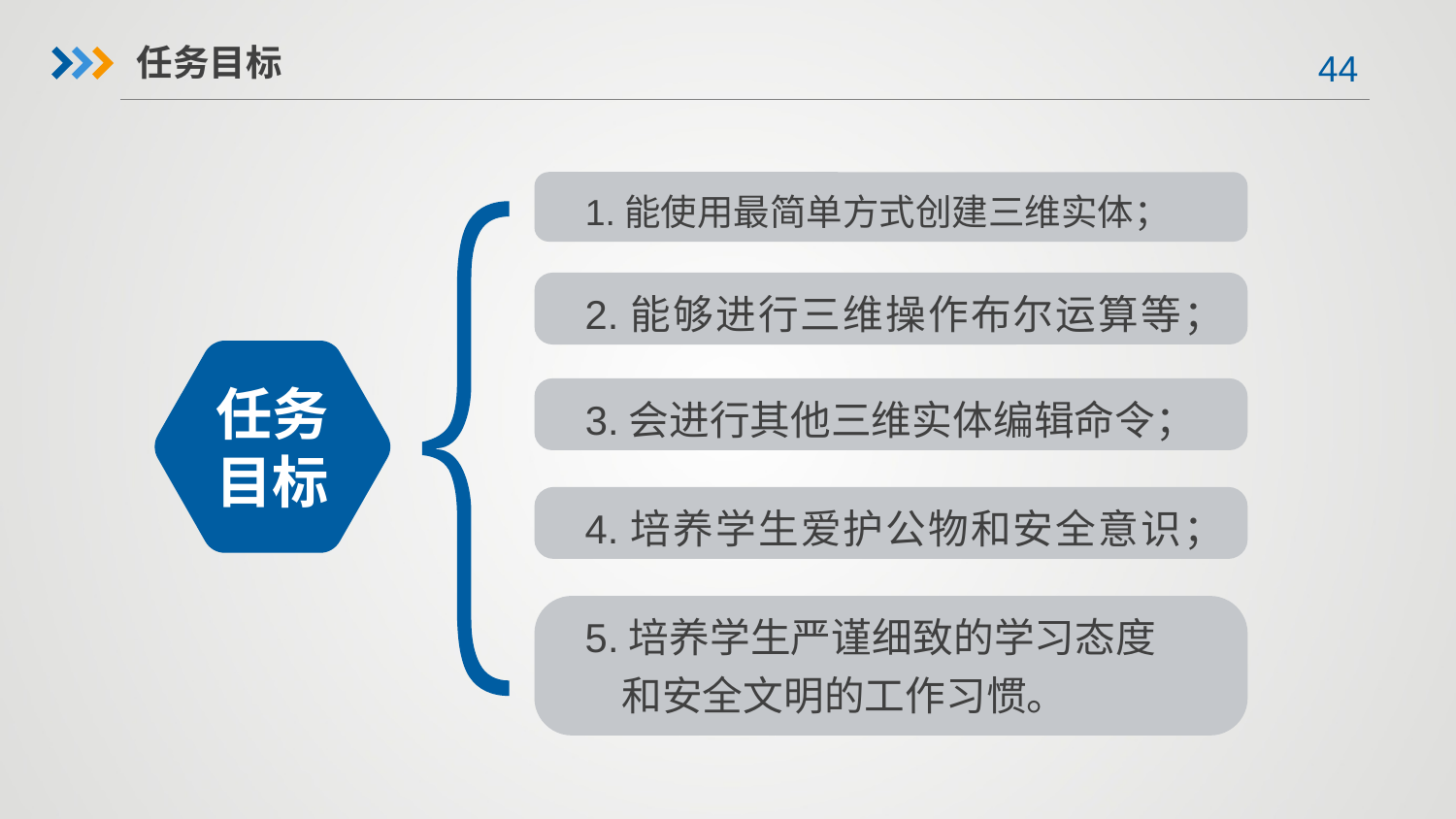

任务目标

1.能使用最简单方式创建三维实体；

2.能够进行三维操作布尔运算等；

任务目标

3.会进行其他三维实体编辑命令；

4.培养学生爱护公物和安全意识；

5.培养学生严谨细致的学习态度
   和安全文明的工作习惯。